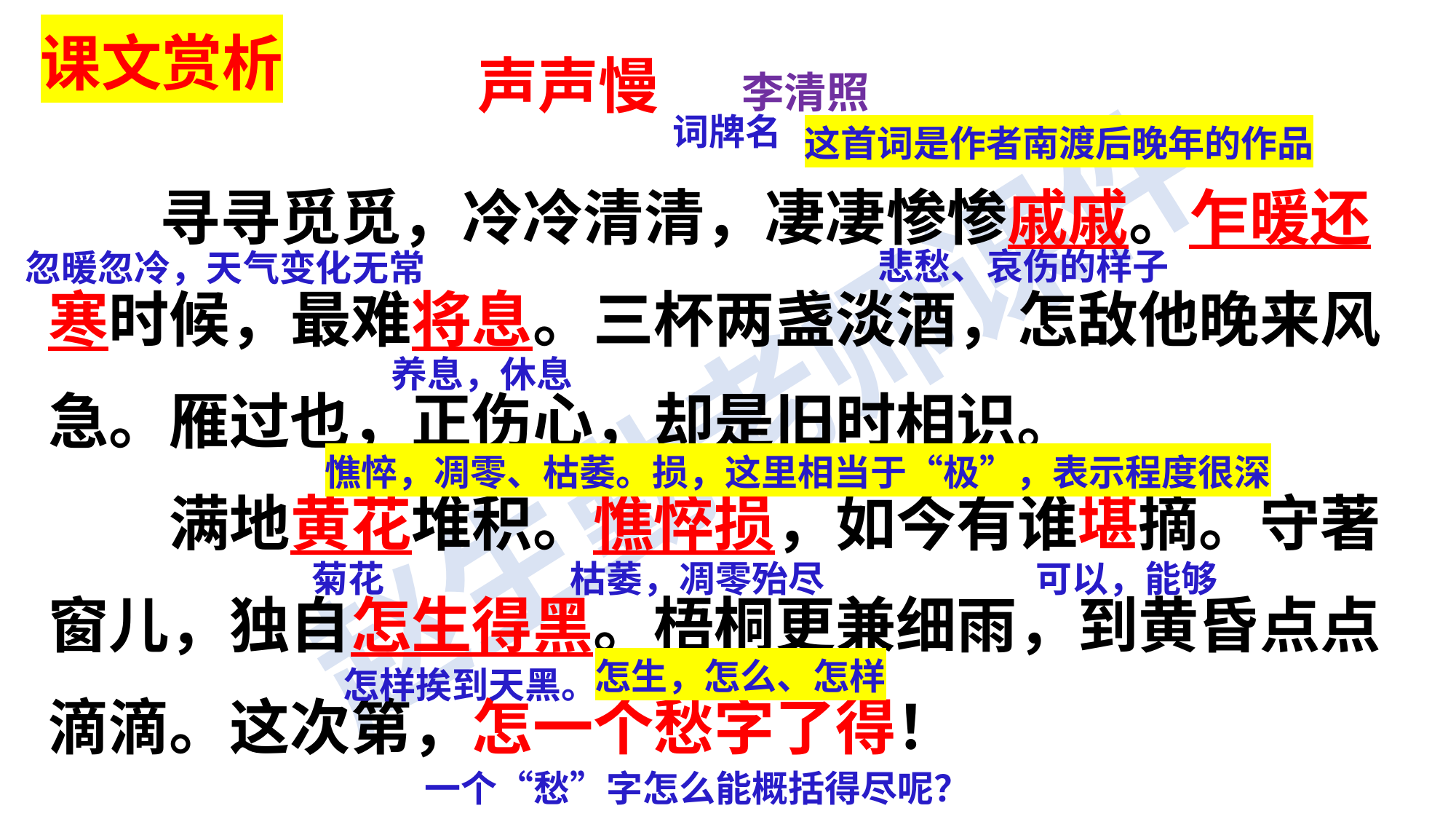

声声慢      李清照
       寻寻觅觅，冷冷清清，凄凄惨惨戚戚。乍暖还寒时候，最难将息。三杯两盏淡酒，怎敌他晚来风急。雁过也，正伤心，却是旧时相识。
　　满地黄花堆积。憔悴损，如今有谁堪摘。守著窗儿，独自怎生得黑。梧桐更兼细雨，到黄昏点点滴滴。这次第，怎一个愁字了得！
课文赏析
词牌名
这首词是作者南渡后晚年的作品
悲愁、哀伤的样子
忽暖忽冷，天气变化无常
养息，休息
憔悴，凋零、枯萎。损，这里相当于“极”，表示程度很深
菊花
枯萎，凋零殆尽
可以，能够
怎样挨到天黑。
怎生，怎么、怎样
一个“愁”字怎么能概括得尽呢？